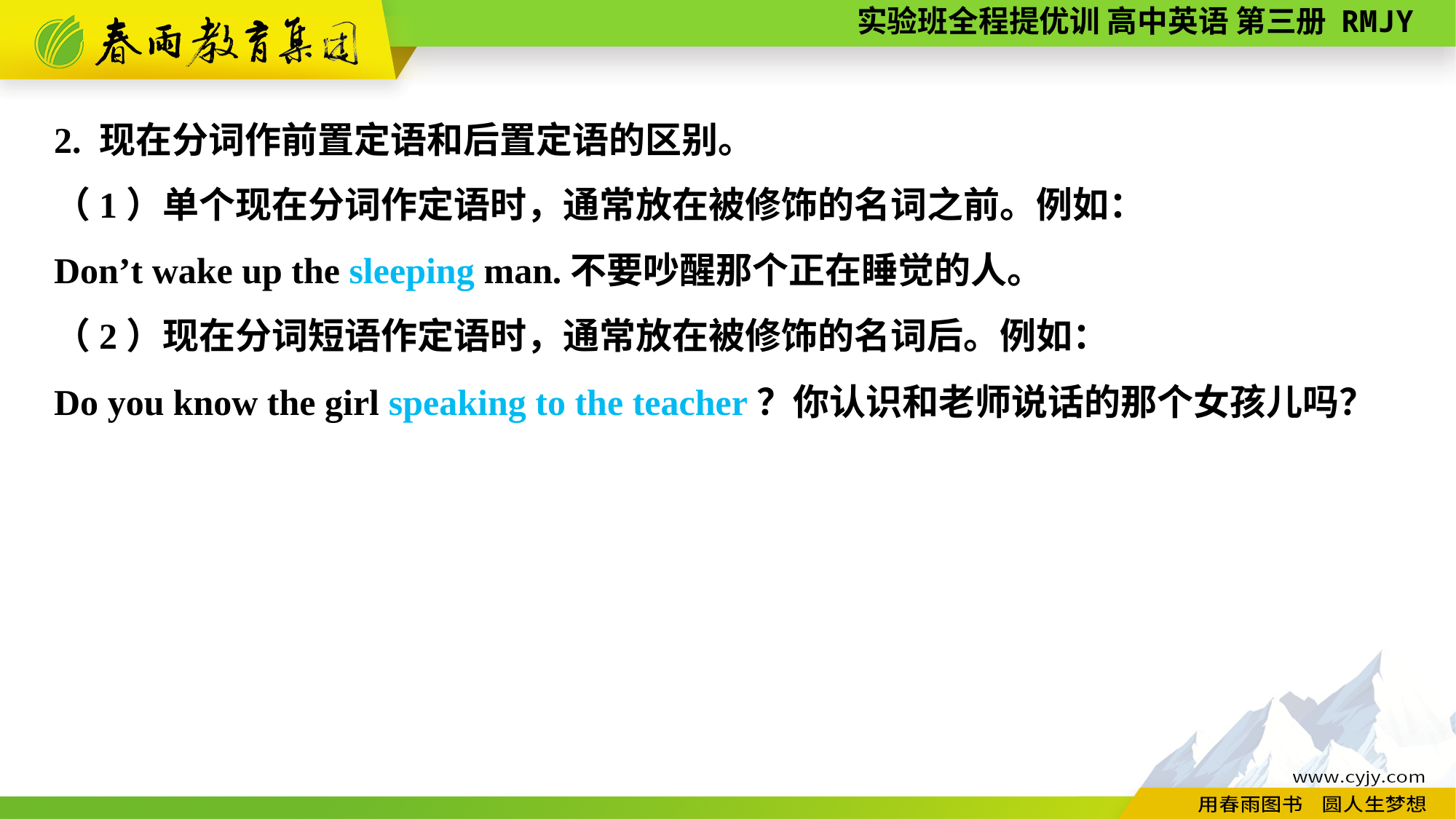

2. 现在分词作前置定语和后置定语的区别。
（1）单个现在分词作定语时，通常放在被修饰的名词之前。例如：
Don’t wake up the sleeping man.不要吵醒那个正在睡觉的人。
（2）现在分词短语作定语时，通常放在被修饰的名词后。例如：
Do you know the girl speaking to the teacher？你认识和老师说话的那个女孩儿吗？